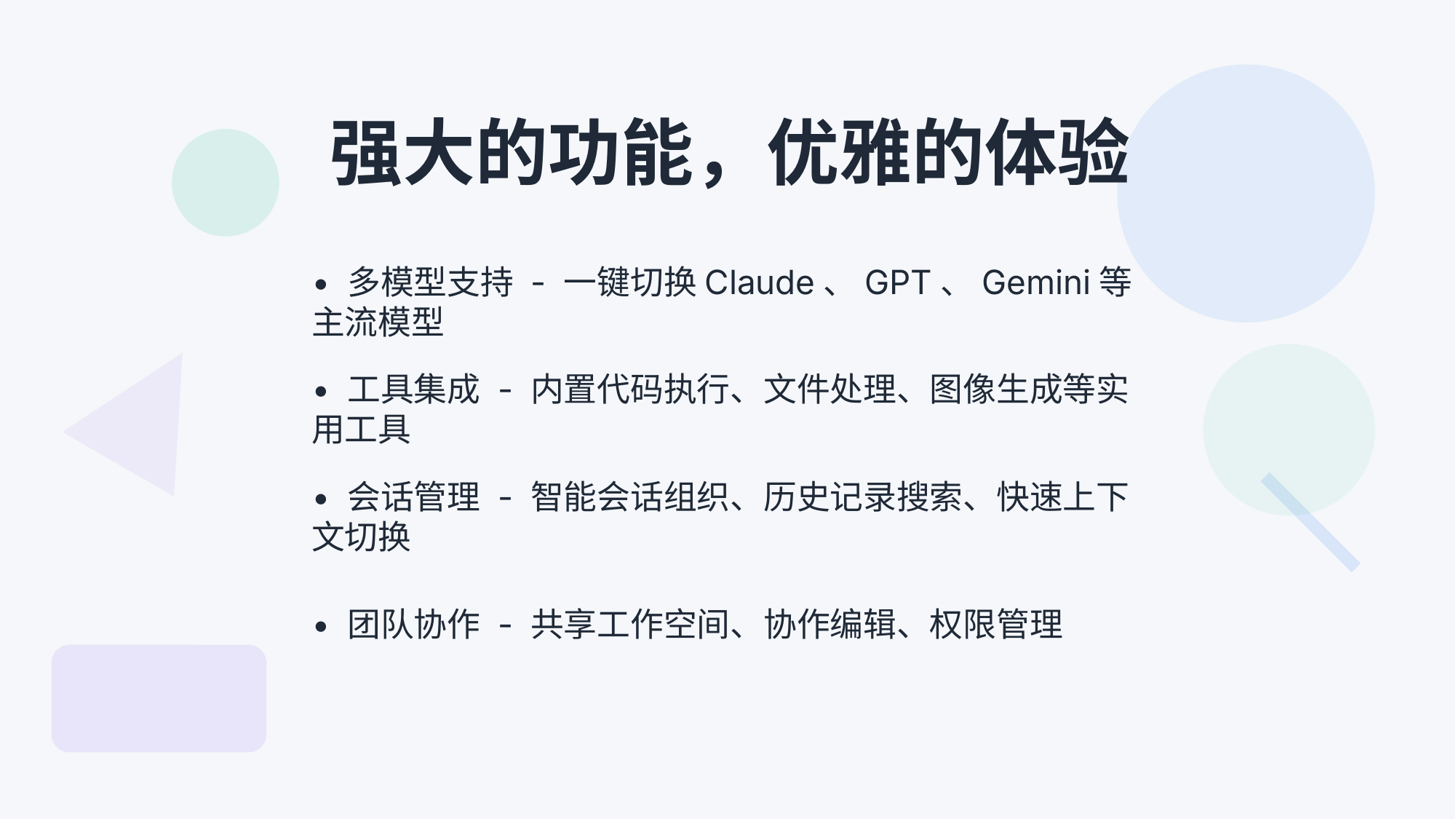

AionUI

让AI触手可及

人人都能使用的AI交互平台

强大的功能，优雅的体验

• 多模型支持 - 一键切换Claude、GPT、Gemini等主流模型

• 工具集成 - 内置代码执行、文件处理、图像生成等实用工具

• 会话管理 - 智能会话组织、历史记录搜索、快速上下文切换

• 团队协作 - 共享工作空间、协作编辑、权限管理